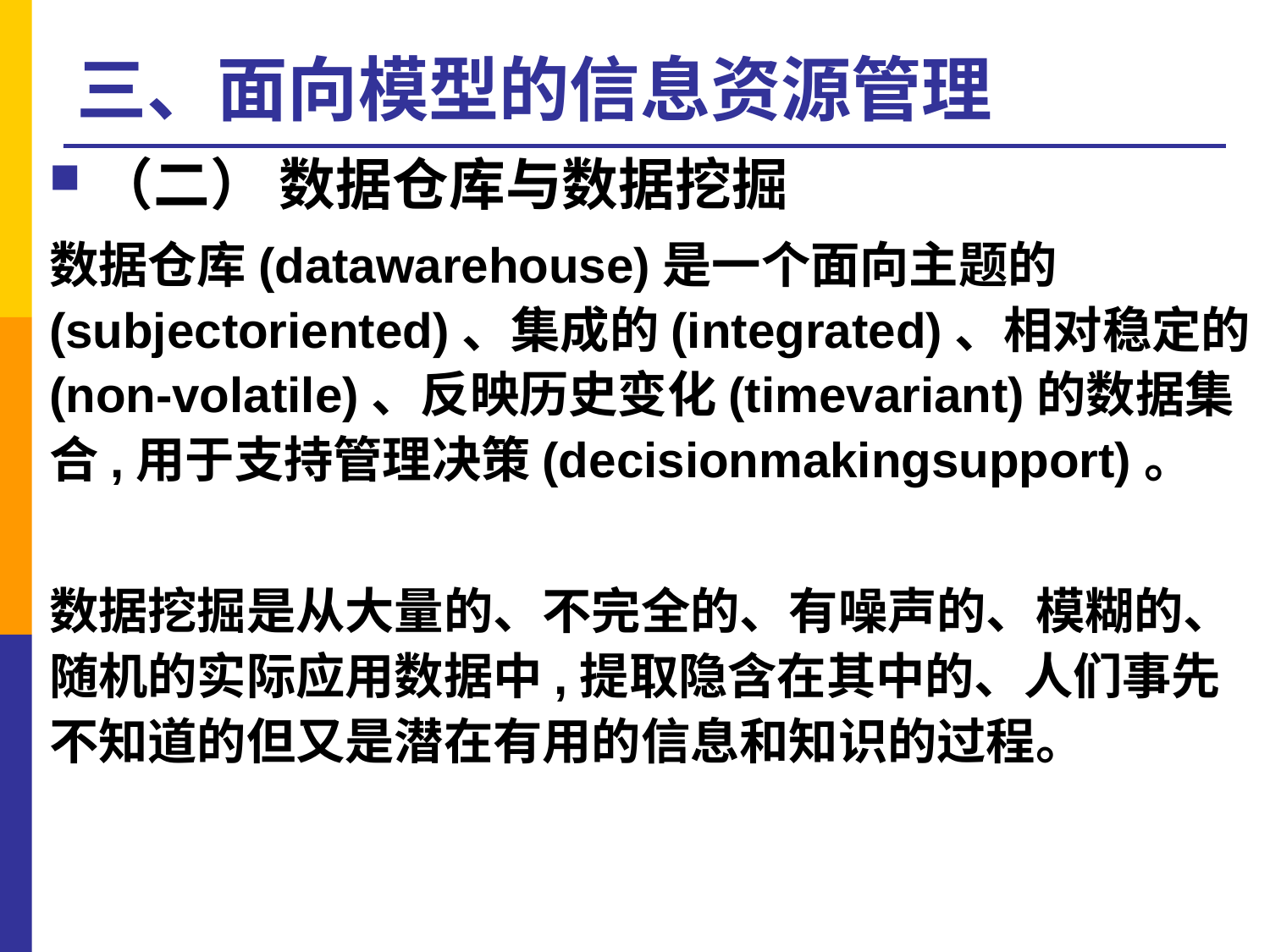

# 三、面向模型的信息资源管理
（二） 数据仓库与数据挖掘
数据仓库(datawarehouse)是一个面向主题的(subjectoriented)、集成的(integrated)、相对稳定的(non-volatile)、反映历史变化(timevariant)的数据集合,用于支持管理决策(decisionmakingsupport)。

数据挖掘是从大量的、不完全的、有噪声的、模糊的、随机的实际应用数据中,提取隐含在其中的、人们事先不知道的但又是潜在有用的信息和知识的过程。